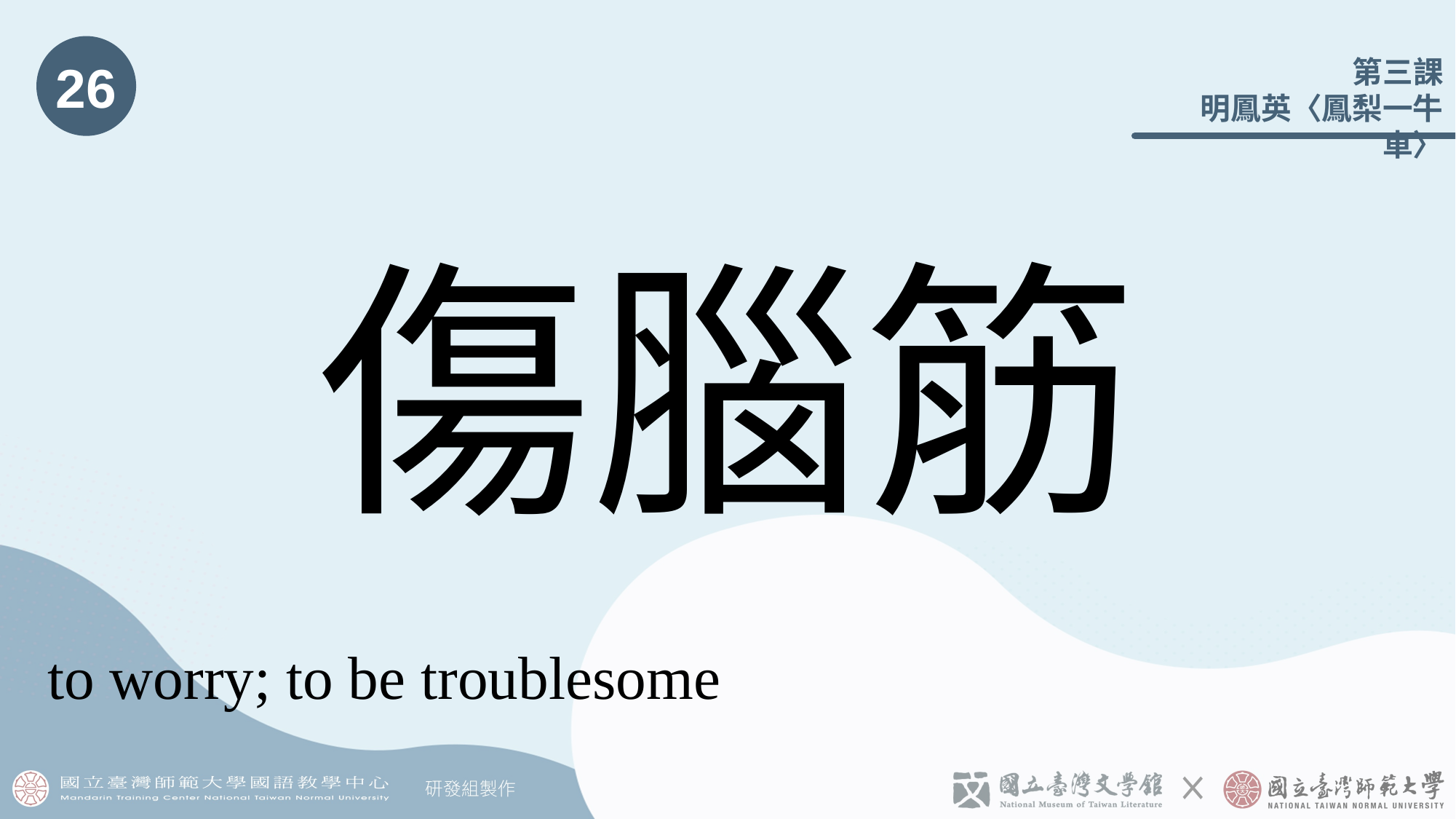

26
# 傷腦筋
to worry; to be troublesome